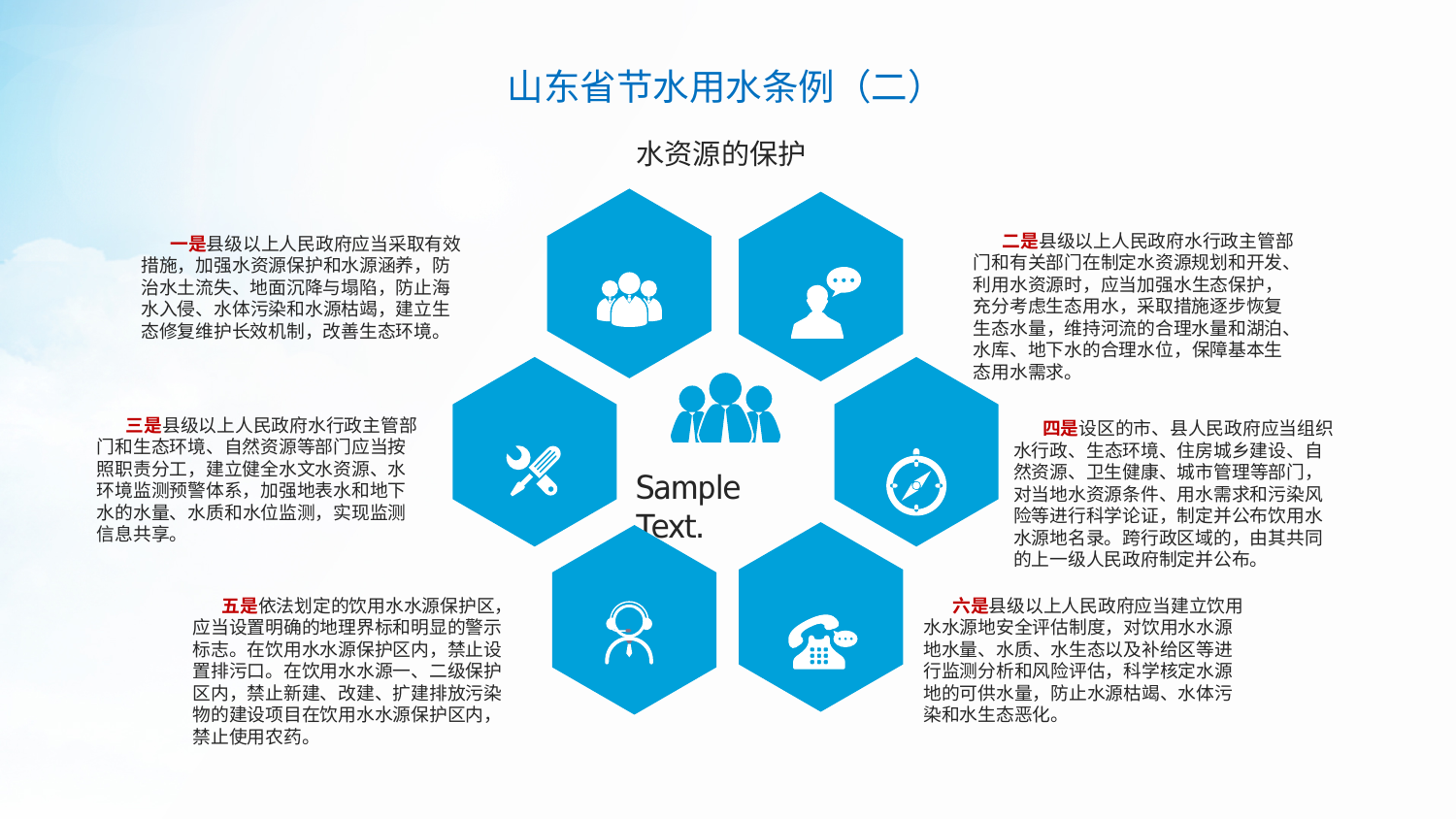

山东省节水用水条例（二）
水资源的保护

      二是县级以上人民政府水行政主管部门和有关部门在制定水资源规划和开发、利用水资源时，应当加强水生态保护，充分考虑生态用水，采取措施逐步恢复生态水量，维持河流的合理水量和湖泊、水库、地下水的合理水位，保障基本生态用水需求。
      一是县级以上人民政府应当采取有效措施，加强水资源保护和水源涵养，防治水土流失、地面沉降与塌陷，防止海水入侵、水体污染和水源枯竭，建立生态修复维护长效机制，改善生态环境。

Sample Text.
      三是县级以上人民政府水行政主管部门和生态环境、自然资源等部门应当按照职责分工，建立健全水文水资源、水环境监测预警体系，加强地表水和地下水的水量、水质和水位监测，实现监测信息共享。
      四是设区的市、县人民政府应当组织水行政、生态环境、住房城乡建设、自然资源、卫生健康、城市管理等部门，对当地水资源条件、用水需求和污染风险等进行科学论证，制定并公布饮用水水源地名录。跨行政区域的，由其共同的上一级人民政府制定并公布。

      五是依法划定的饮用水水源保护区，应当设置明确的地理界标和明显的警示标志。在饮用水水源保护区内，禁止设置排污口。在饮用水水源一、二级保护区内，禁止新建、改建、扩建排放污染物的建设项目在饮用水水源保护区内，禁止使用农药。
      六是县级以上人民政府应当建立饮用水水源地安全评估制度，对饮用水水源地水量、水质、水生态以及补给区等进行监测分析和风险评估，科学核定水源地的可供水量，防止水源枯竭、水体污染和水生态恶化。